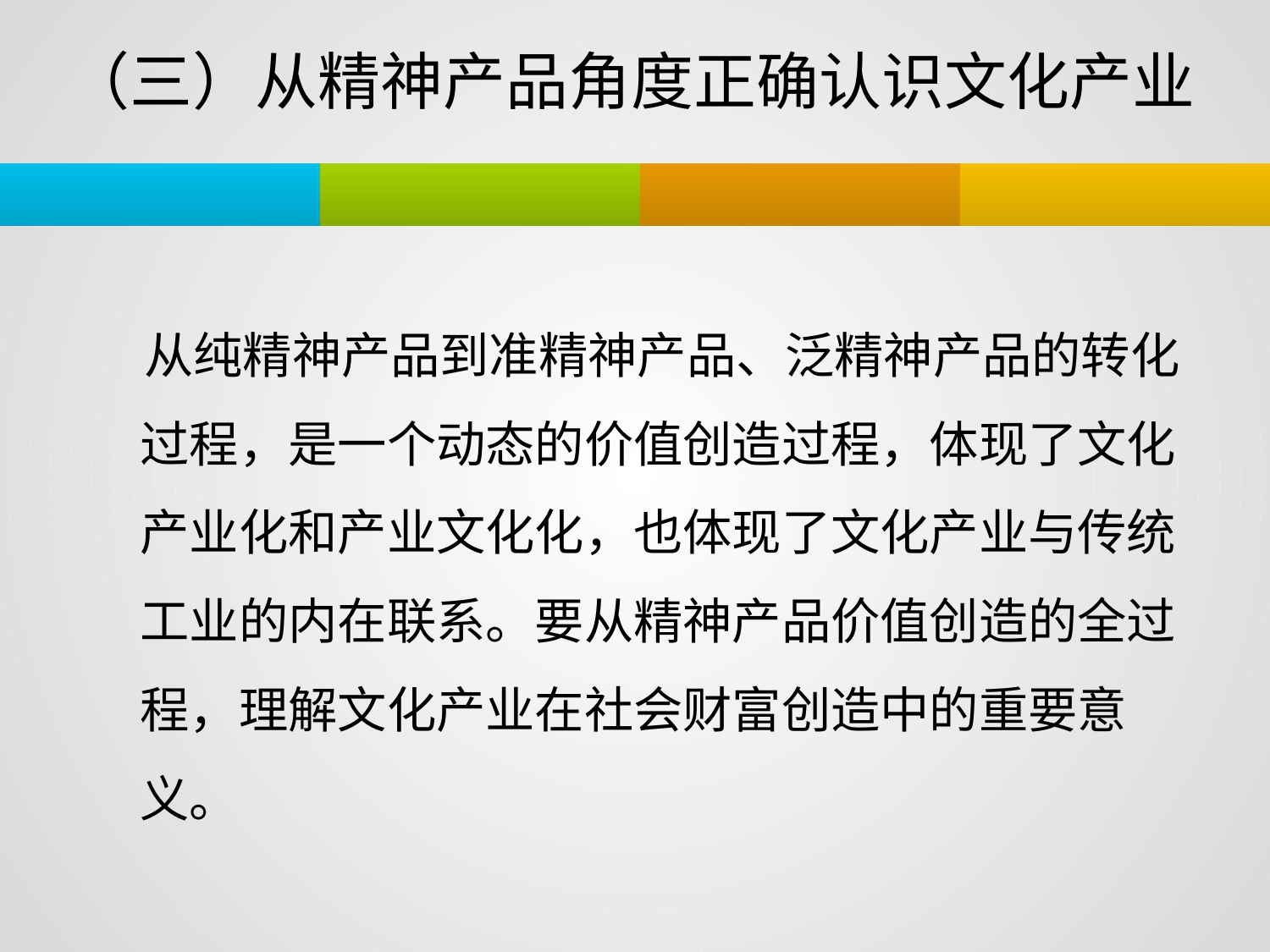

# （三）从精神产品角度正确认识文化产业

      从纯精神产品到准精神产品、泛精神产品的转化过程，是一个动态的价值创造过程，体现了文化产业化和产业文化化，也体现了文化产业与传统工业的内在联系。要从精神产品价值创造的全过程，理解文化产业在社会财富创造中的重要意义。